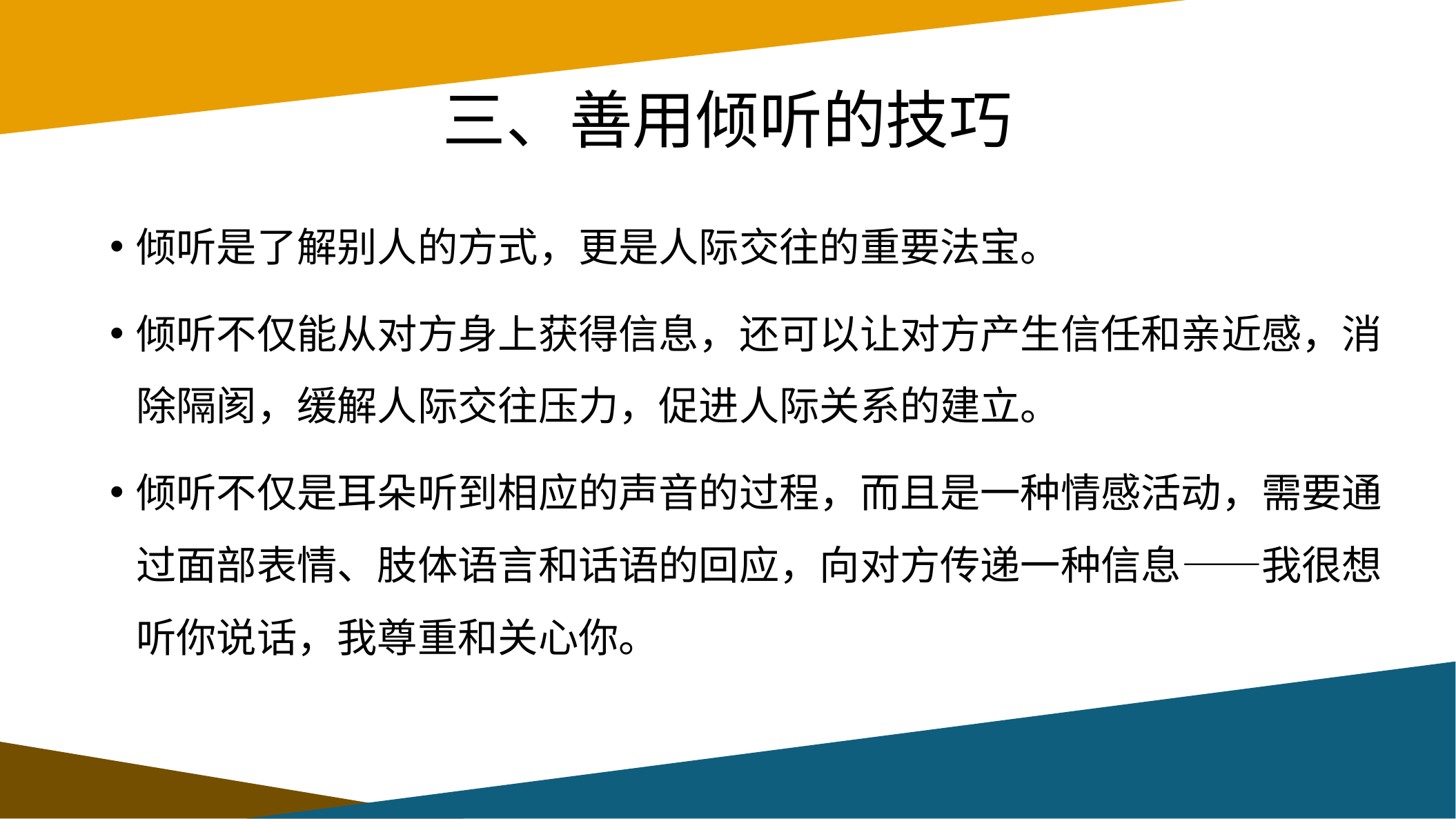

# 三、善用倾听的技巧
倾听是了解别人的方式，更是人际交往的重要法宝。
倾听不仅能从对方身上获得信息，还可以让对方产生信任和亲近感，消除隔阂，缓解人际交往压力，促进人际关系的建立。
倾听不仅是耳朵听到相应的声音的过程，而且是一种情感活动，需要通过面部表情、肢体语言和话语的回应，向对方传递一种信息——我很想听你说话，我尊重和关心你。